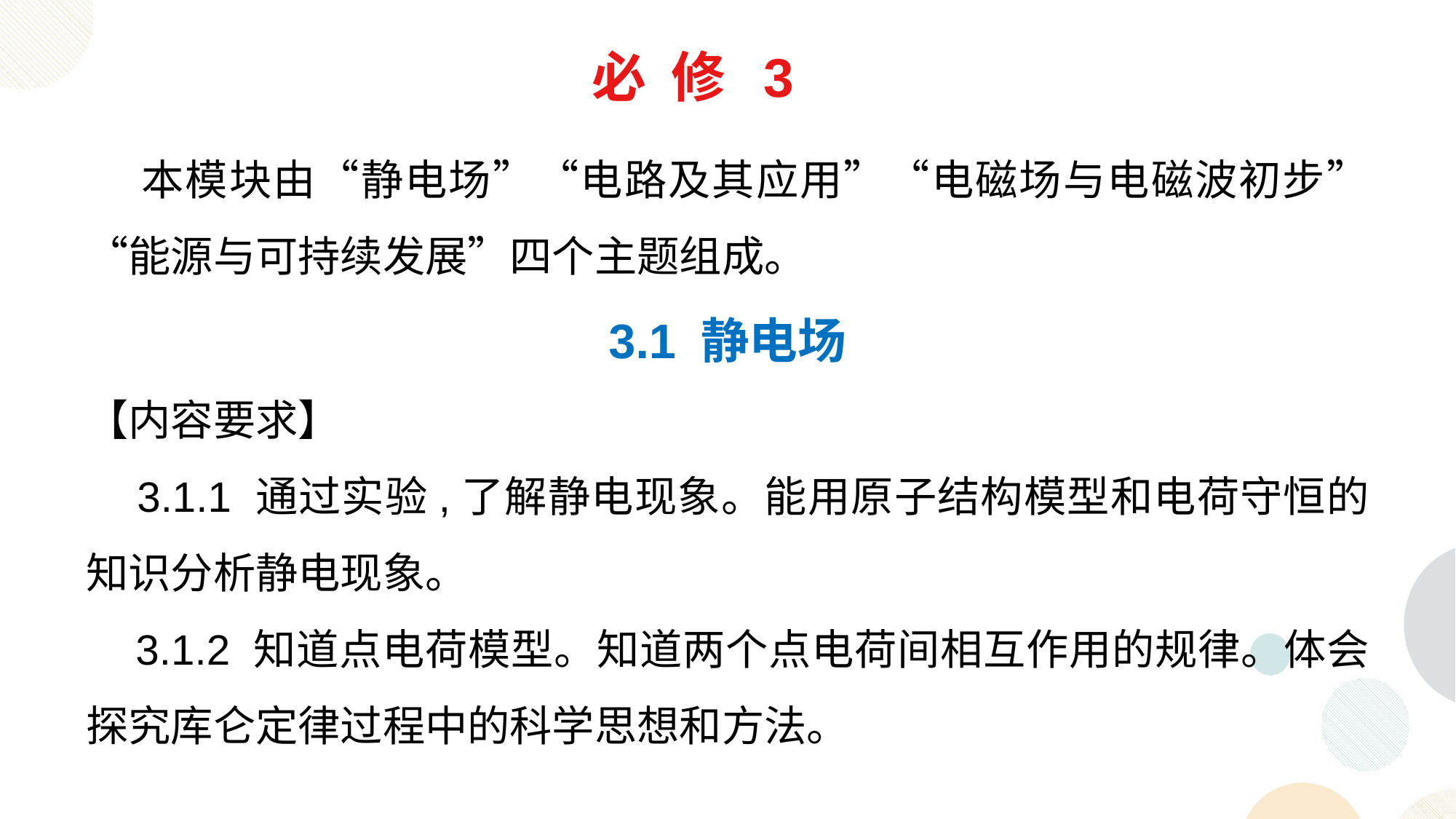

必  修  3
    本模块由“静电场”“电路及其应用”“电磁场与电磁波初步”“能源与可持续发展”四个主题组成。
3.1 静电场
【内容要求】
    3.1.1 通过实验,了解静电现象。能用原子结构模型和电荷守恒的知识分析静电现象。
    3.1.2 知道点电荷模型。知道两个点电荷间相互作用的规律。体会探究库仑定律过程中的科学思想和方法。